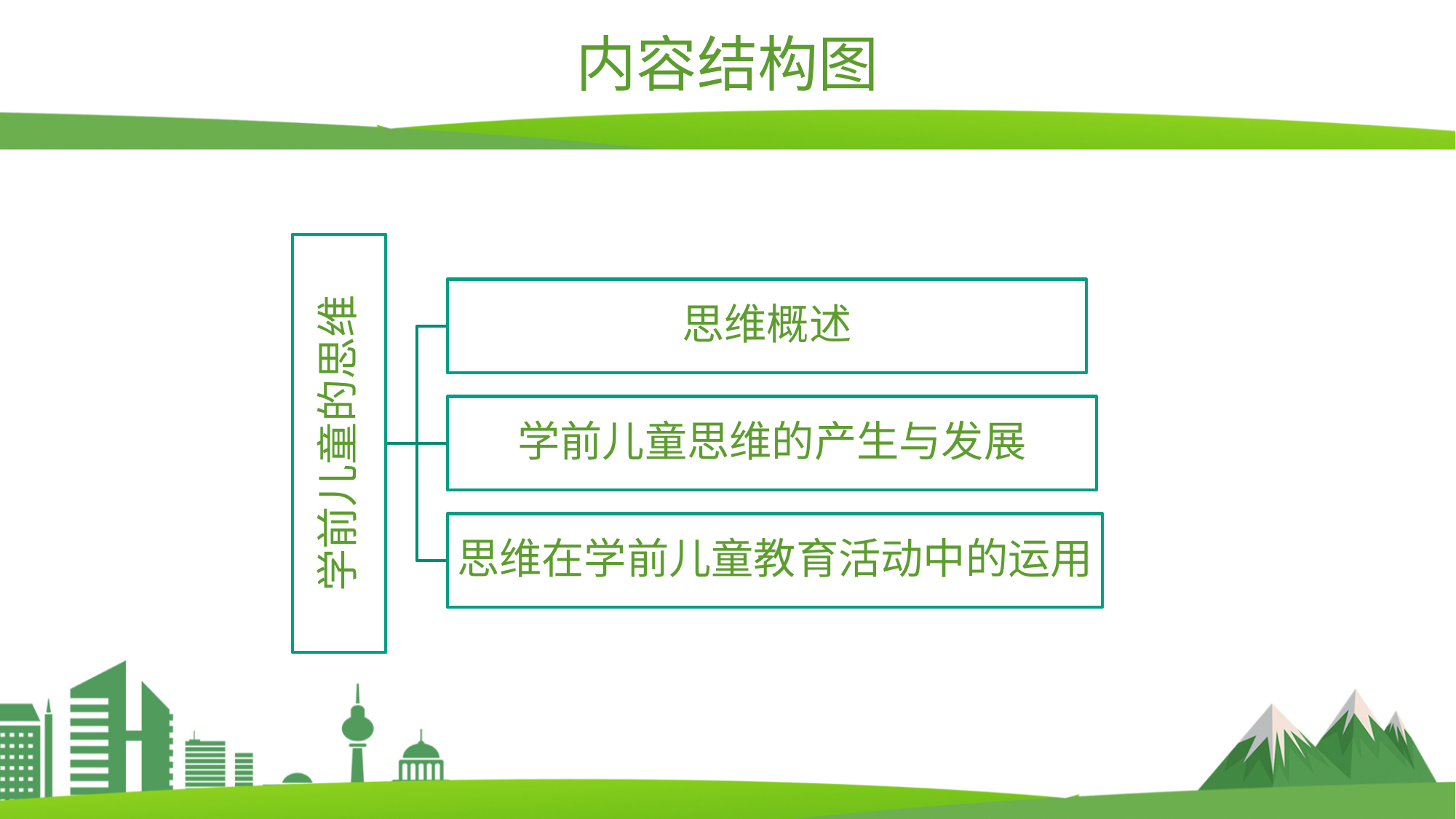

内容结构图

学前儿童的思维
思维概述
学前儿童思维的产生与发展
思维在学前儿童教育活动中的运用